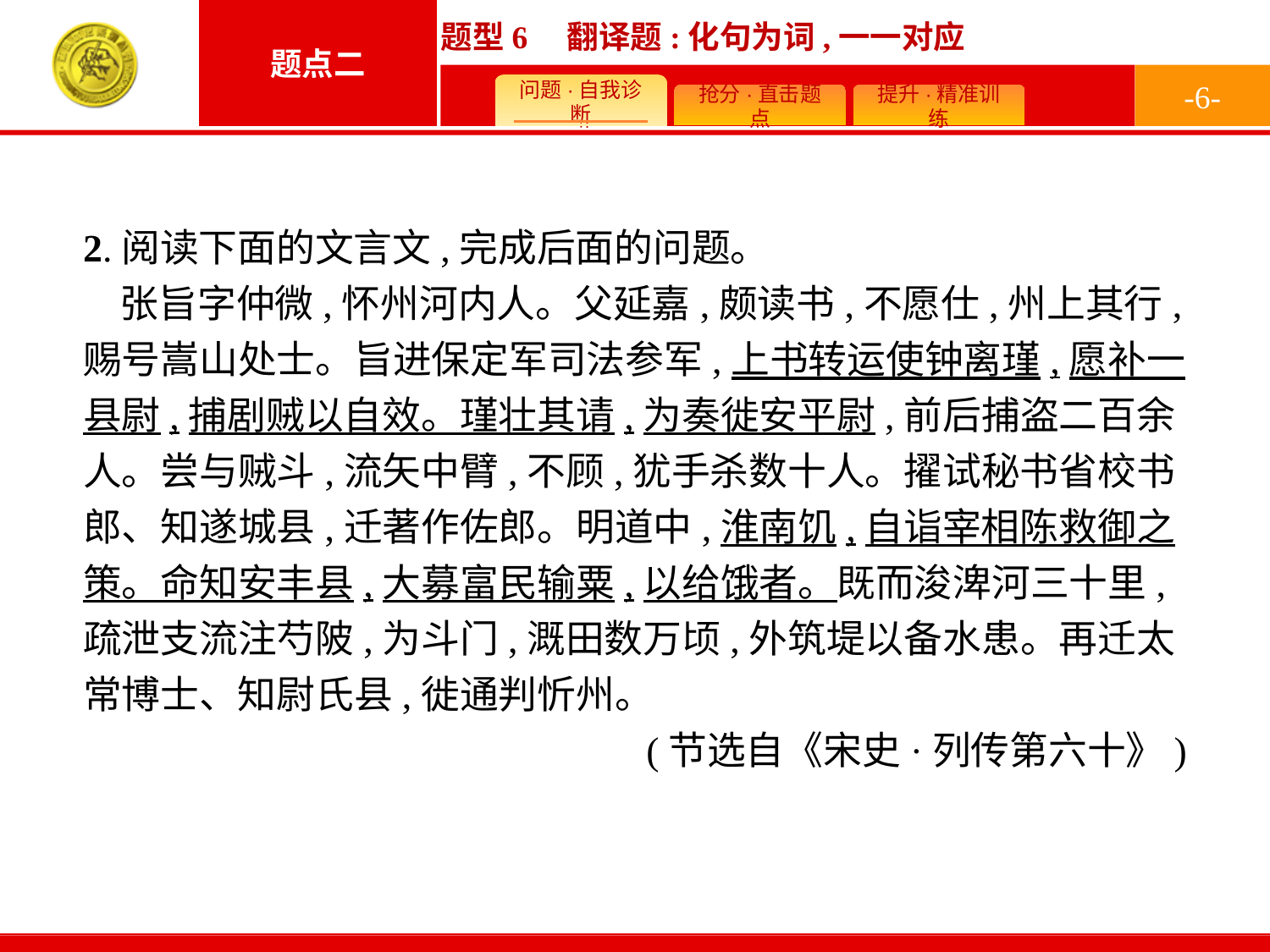

-6-
2.阅读下面的文言文,完成后面的问题。
张旨字仲微,怀州河内人。父延嘉,颇读书,不愿仕,州上其行,赐号嵩山处士。旨进保定军司法参军,上书转运使钟离瑾,愿补一县尉,捕剧贼以自效。瑾壮其请,为奏徙安平尉,前后捕盗二百余人。尝与贼斗,流矢中臂,不顾,犹手杀数十人。擢试秘书省校书郎、知遂城县,迁著作佐郎。明道中,淮南饥,自诣宰相陈救御之策。命知安丰县,大募富民输粟,以给饿者。既而浚渒河三十里,疏泄支流注芍陂,为斗门,溉田数万顷,外筑堤以备水患。再迁太常博士、知尉氏县,徙通判忻州。
(节选自《宋史·列传第六十》)